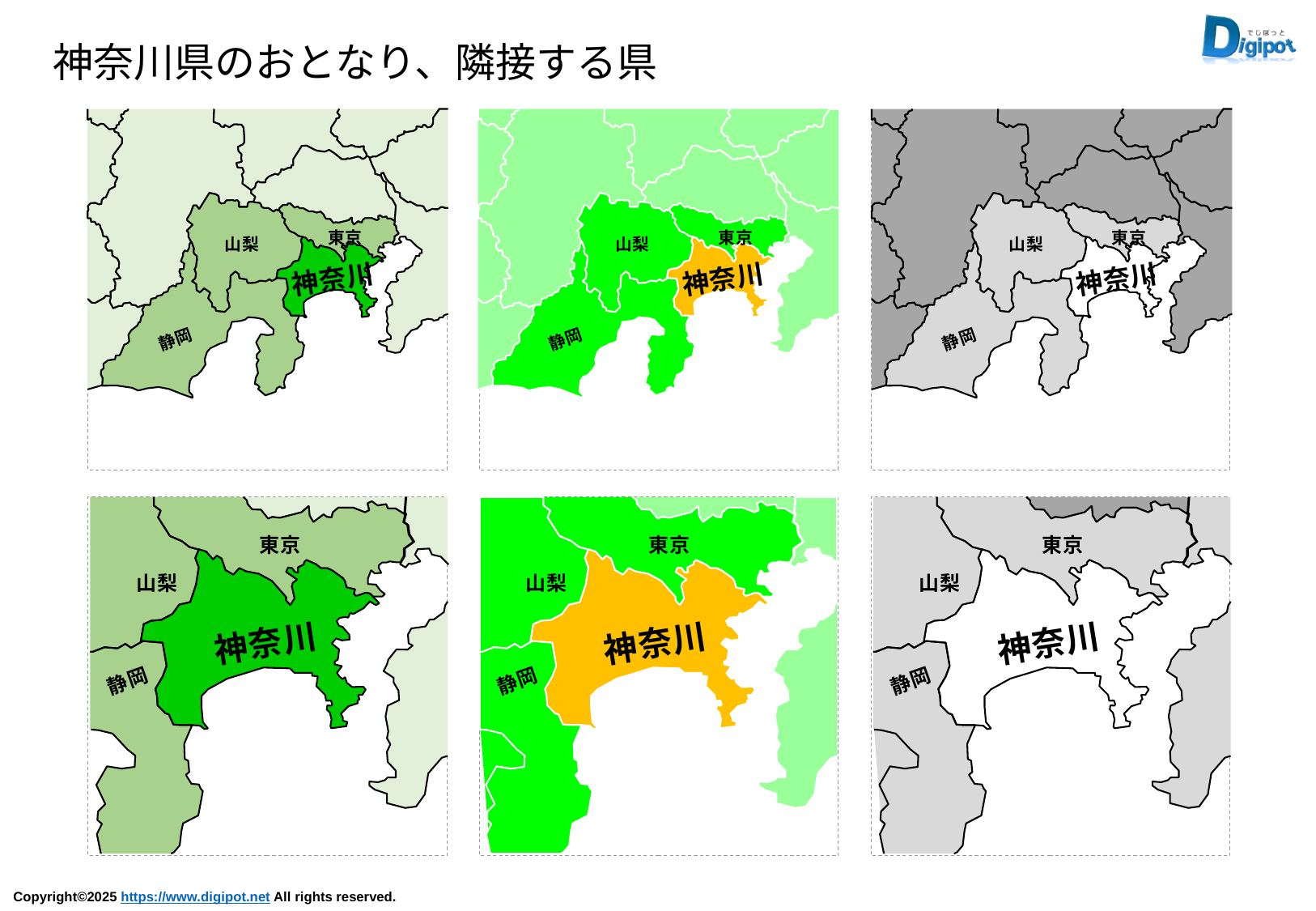

神奈川県のおとなり、隣接する県

東京
山梨
神奈川
静岡

東京
山梨
神奈川
静岡

東京
山梨
神奈川
静岡

東京
山梨
神奈川
静岡

東京
山梨
神奈川
静岡

東京
山梨
神奈川
静岡